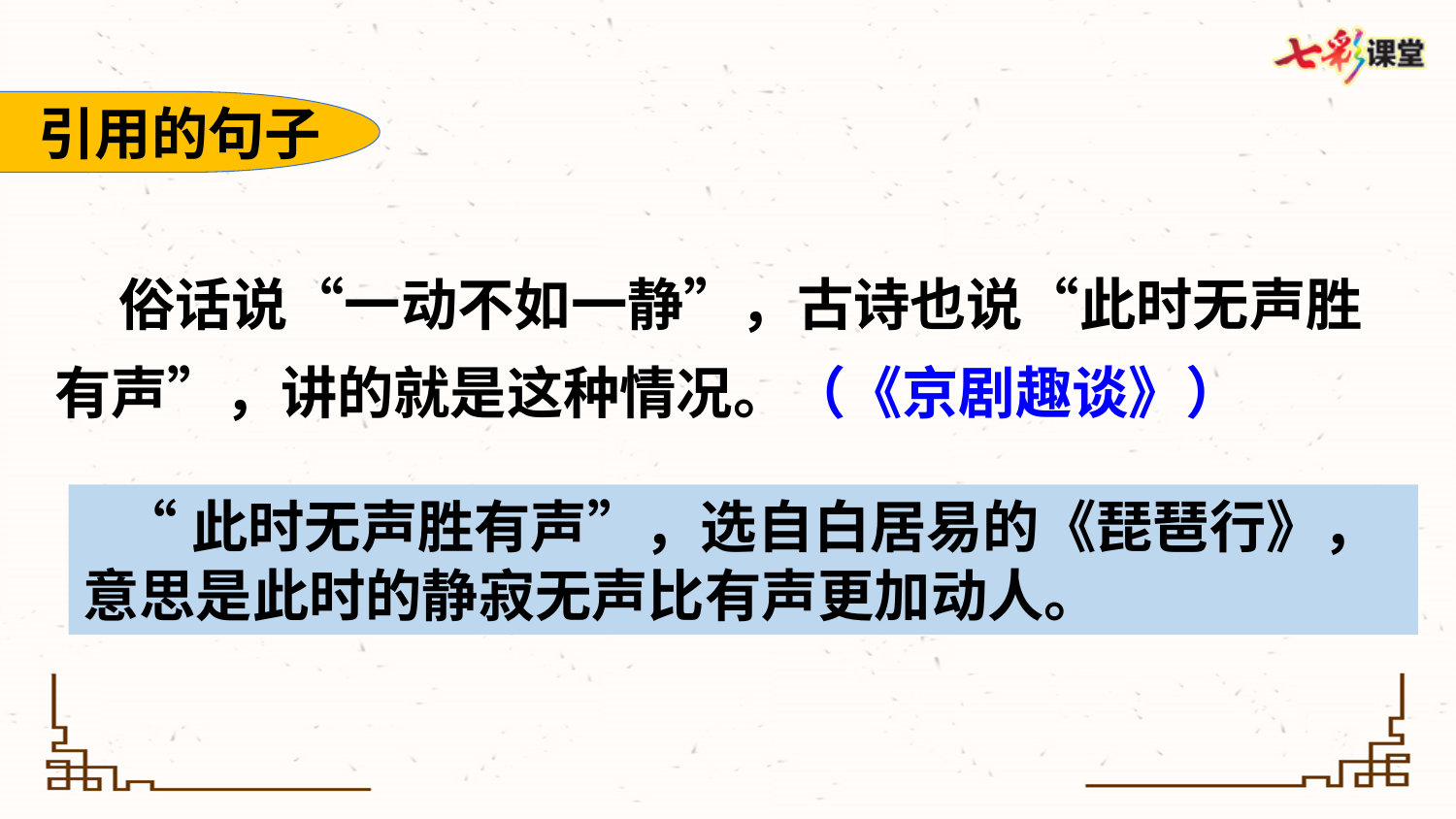

引用的句子
    俗话说“一动不如一静”，古诗也说“此时无声胜有声”，讲的就是这种情况。（《京剧趣谈》）
   “此时无声胜有声”，选自白居易的《琵琶行》，意思是此时的静寂无声比有声更加动人。